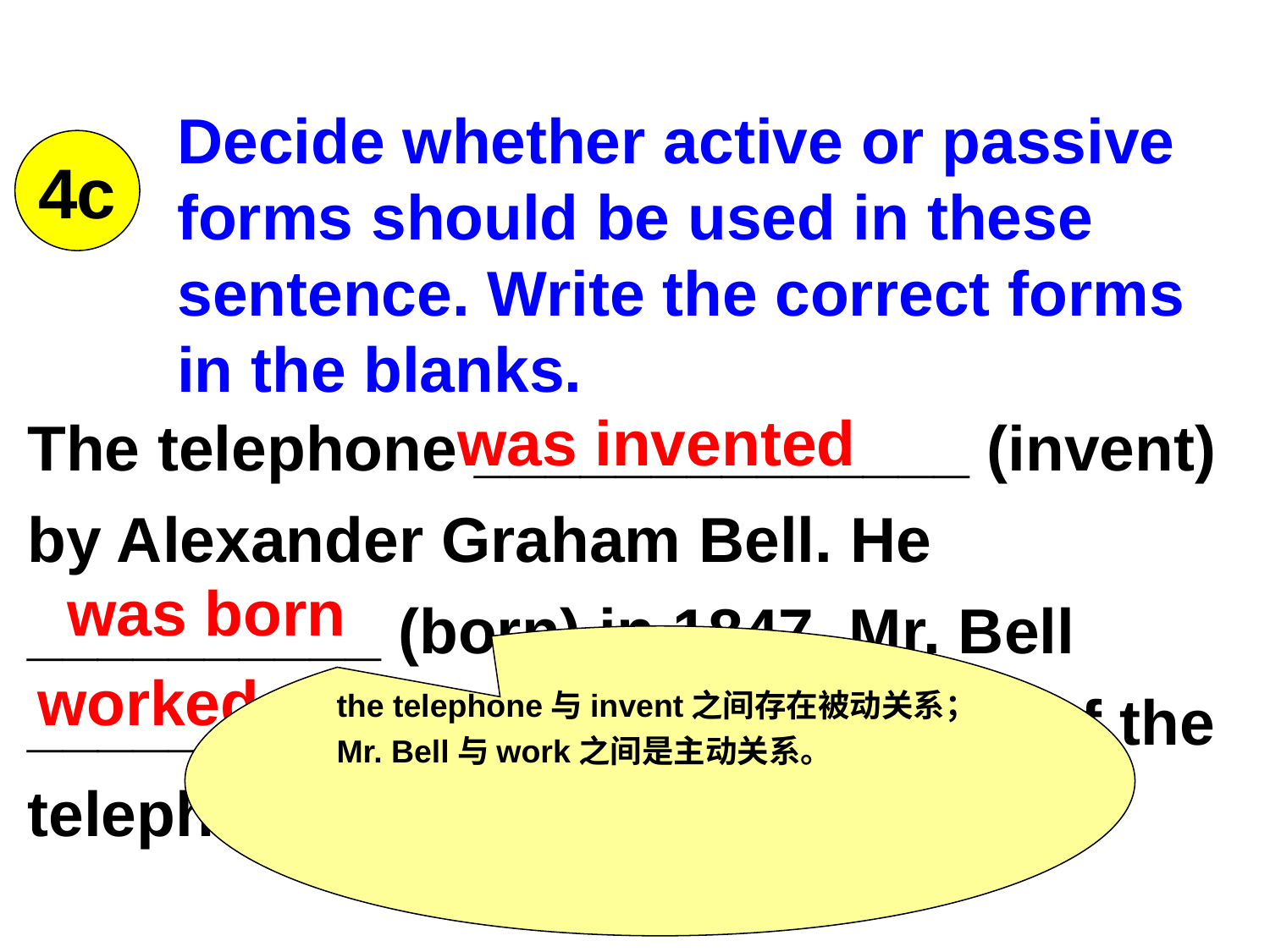

Decide whether active or passive forms should be used in these sentence. Write the correct forms in the blanks.
4c
The telephone ______________ (invent) by Alexander Graham Bell. He __________ (born) in 1847. Mr. Bell ________ (work) on the invention of the telephone with Thomas Watson.
was invented
was born
the telephone与invent之间存在被动关系；Mr. Bell与work之间是主动关系。
worked